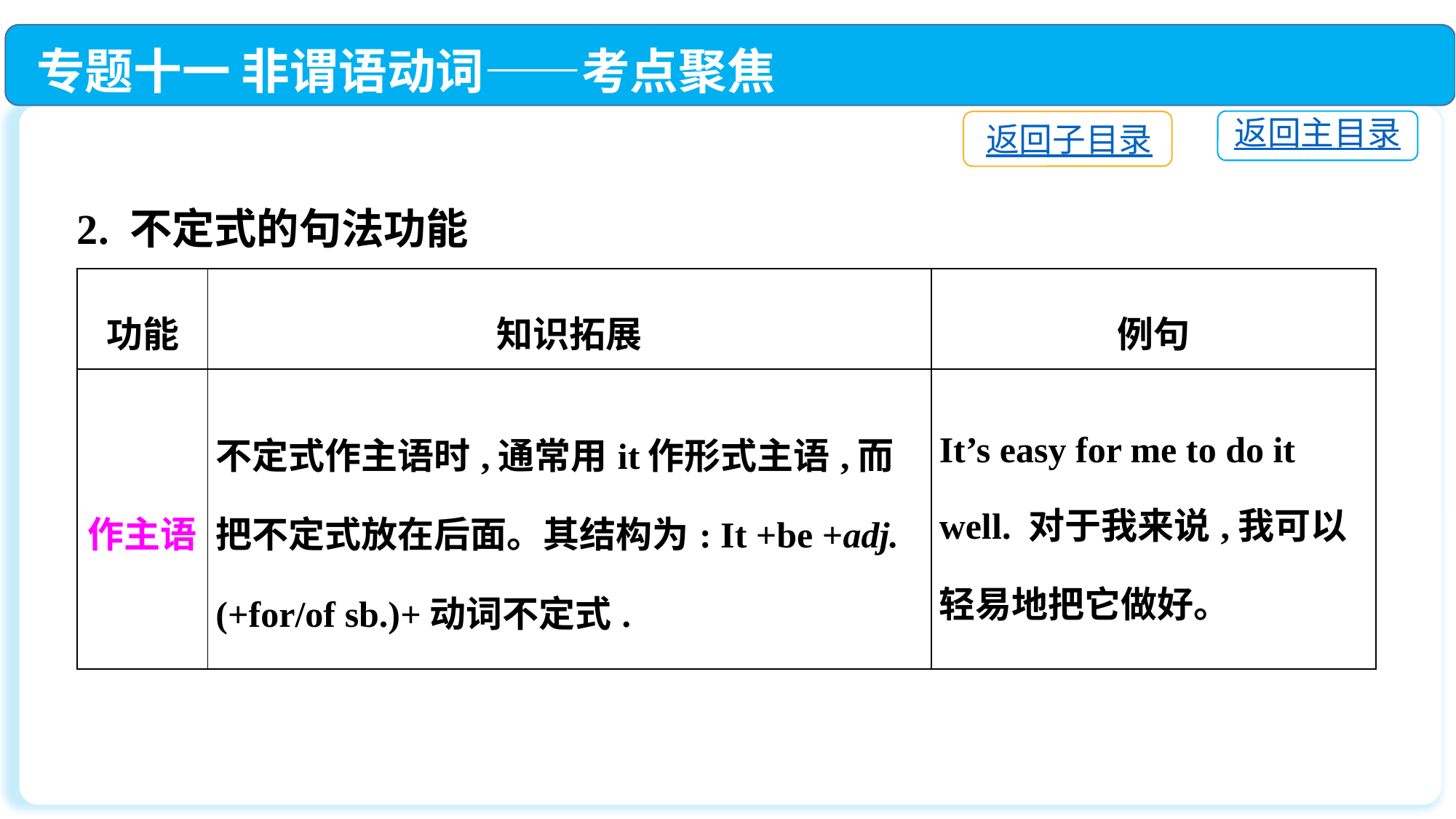

专题十一 非谓语动词——考点聚焦

返回主目录

返回子目录
2. 不定式的句法功能
| 功能 | 知识拓展 | 例句 |
| --- | --- | --- |
| 作主语 | 不定式作主语时,通常用it作形式主语,而把不定式放在后面。其结构为: It +be +adj. (+for/of sb.)+动词不定式. | It’s easy for me to do it well. 对于我来说,我可以轻易地把它做好。 |